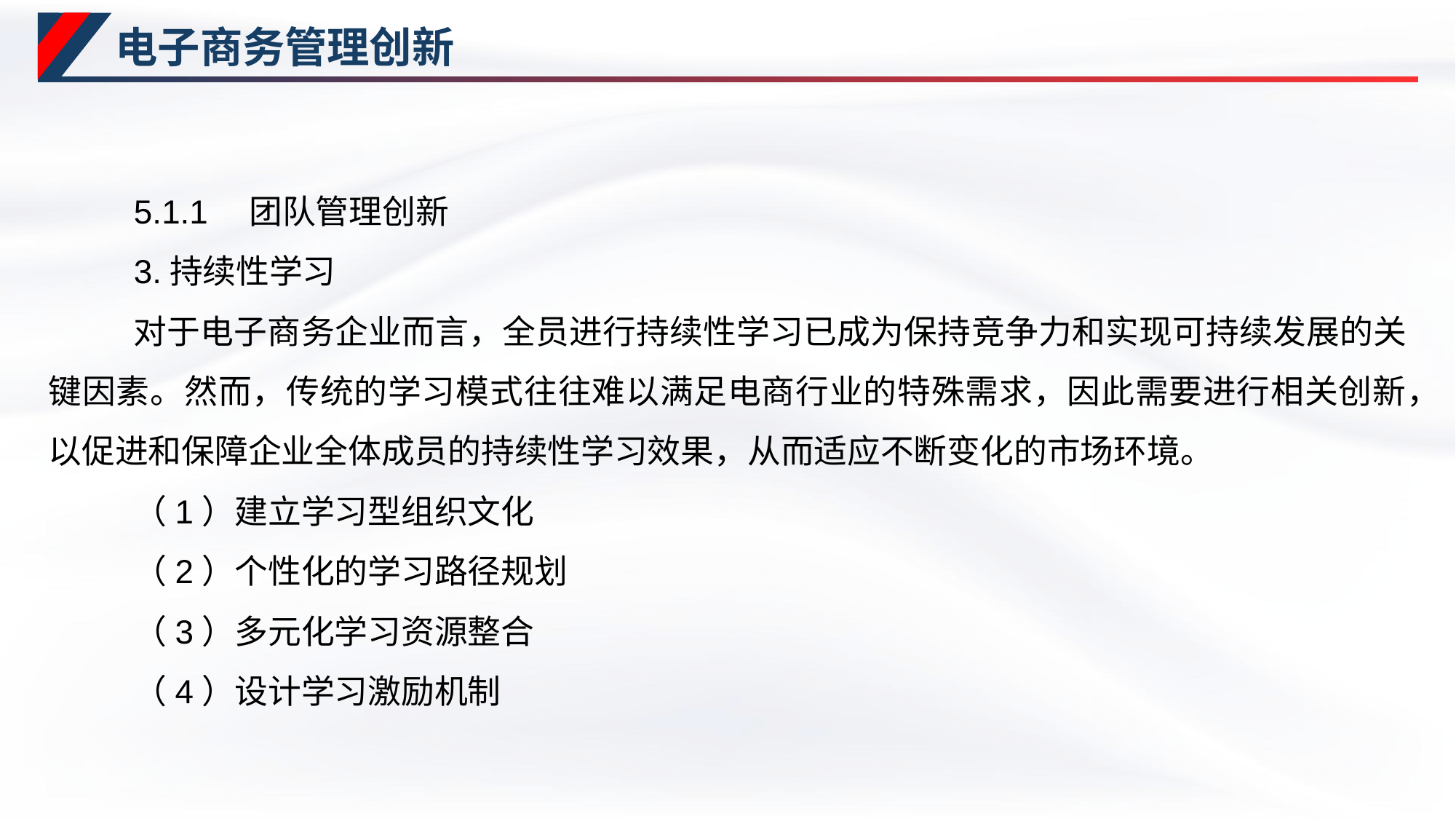

# 电子商务管理创新
5.1.1　团队管理创新
3.持续性学习
对于电子商务企业而言，全员进行持续性学习已成为保持竞争力和实现可持续发展的关键因素。然而，传统的学习模式往往难以满足电商行业的特殊需求，因此需要进行相关创新，以促进和保障企业全体成员的持续性学习效果，从而适应不断变化的市场环境。
（1）建立学习型组织文化
（2）个性化的学习路径规划
（3）多元化学习资源整合
（4）设计学习激励机制